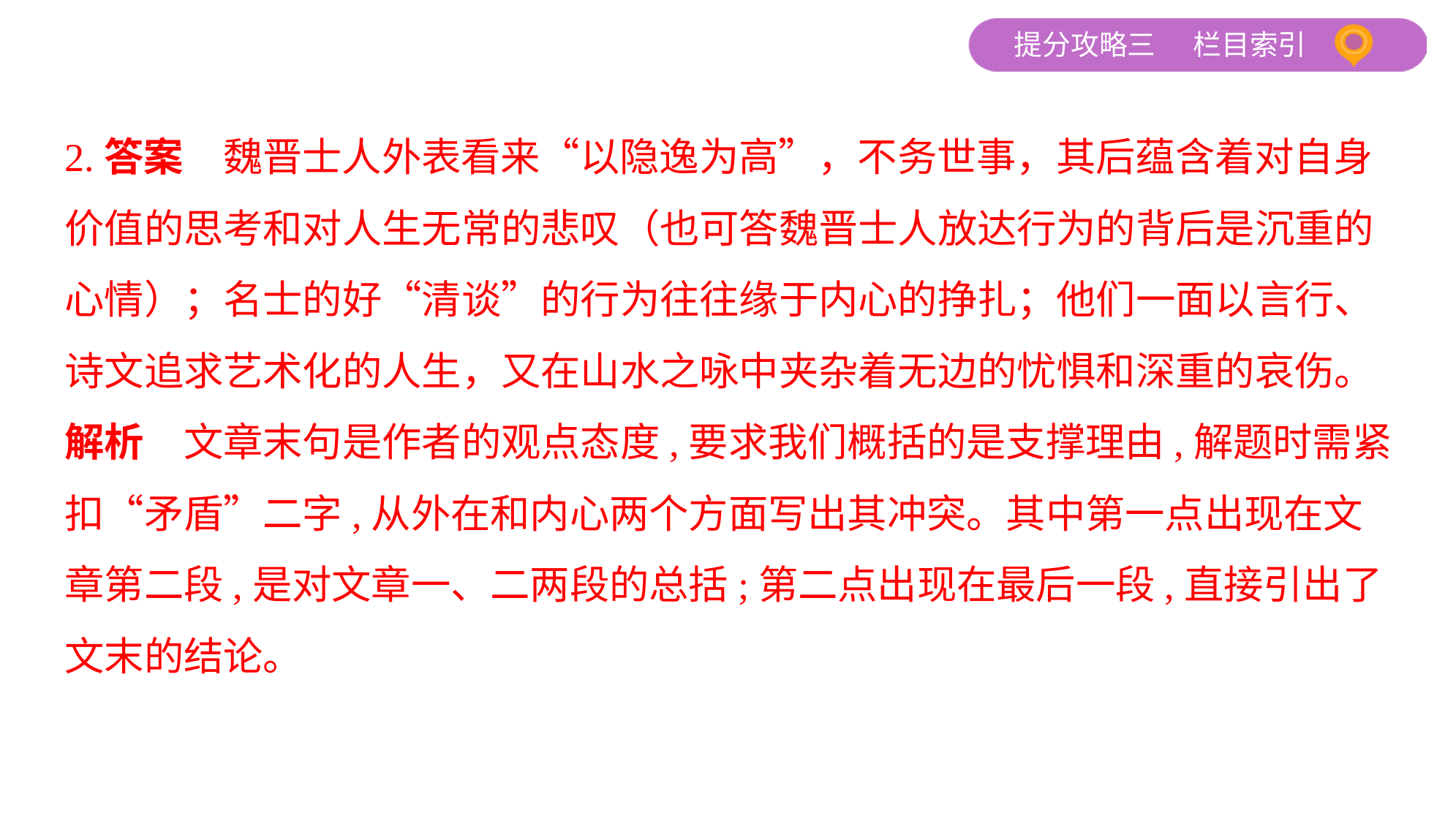

2.答案　魏晋士人外表看来“以隐逸为高”，不务世事，其后蕴含着对自身价值的思考和对人生无常的悲叹（也可答魏晋士人放达行为的背后是沉重的心情）；名士的好“清谈”的行为往往缘于内心的挣扎；他们一面以言行、诗文追求艺术化的人生，又在山水之咏中夹杂着无边的忧惧和深重的哀伤。
解析　文章末句是作者的观点态度,要求我们概括的是支撑理由,解题时需紧
扣“矛盾”二字,从外在和内心两个方面写出其冲突。其中第一点出现在文
章第二段,是对文章一、二两段的总括;第二点出现在最后一段,直接引出了
文末的结论。